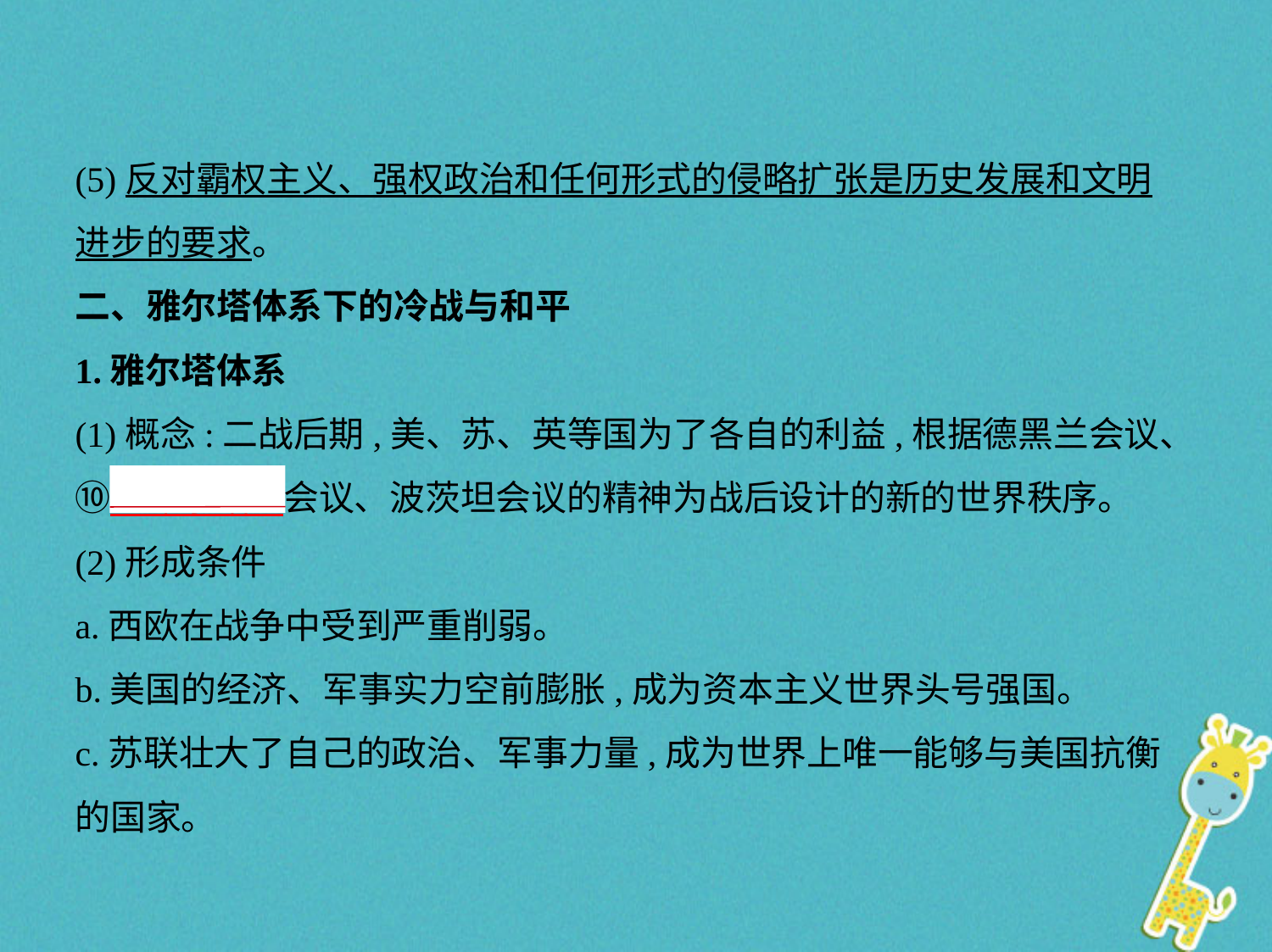

(5)反对霸权主义、强权政治和任何形式的侵略扩张是历史发展和文明
进步的要求。
二、雅尔塔体系下的冷战与和平
1.雅尔塔体系
(1)概念:二战后期,美、苏、英等国为了各自的利益,根据德黑兰会议、
⑩　雅尔塔    会议、波茨坦会议的精神为战后设计的新的世界秩序。
(2)形成条件
a.西欧在战争中受到严重削弱。
b.美国的经济、军事实力空前膨胀,成为资本主义世界头号强国。
c.苏联壮大了自己的政治、军事力量,成为世界上唯一能够与美国抗衡
的国家。